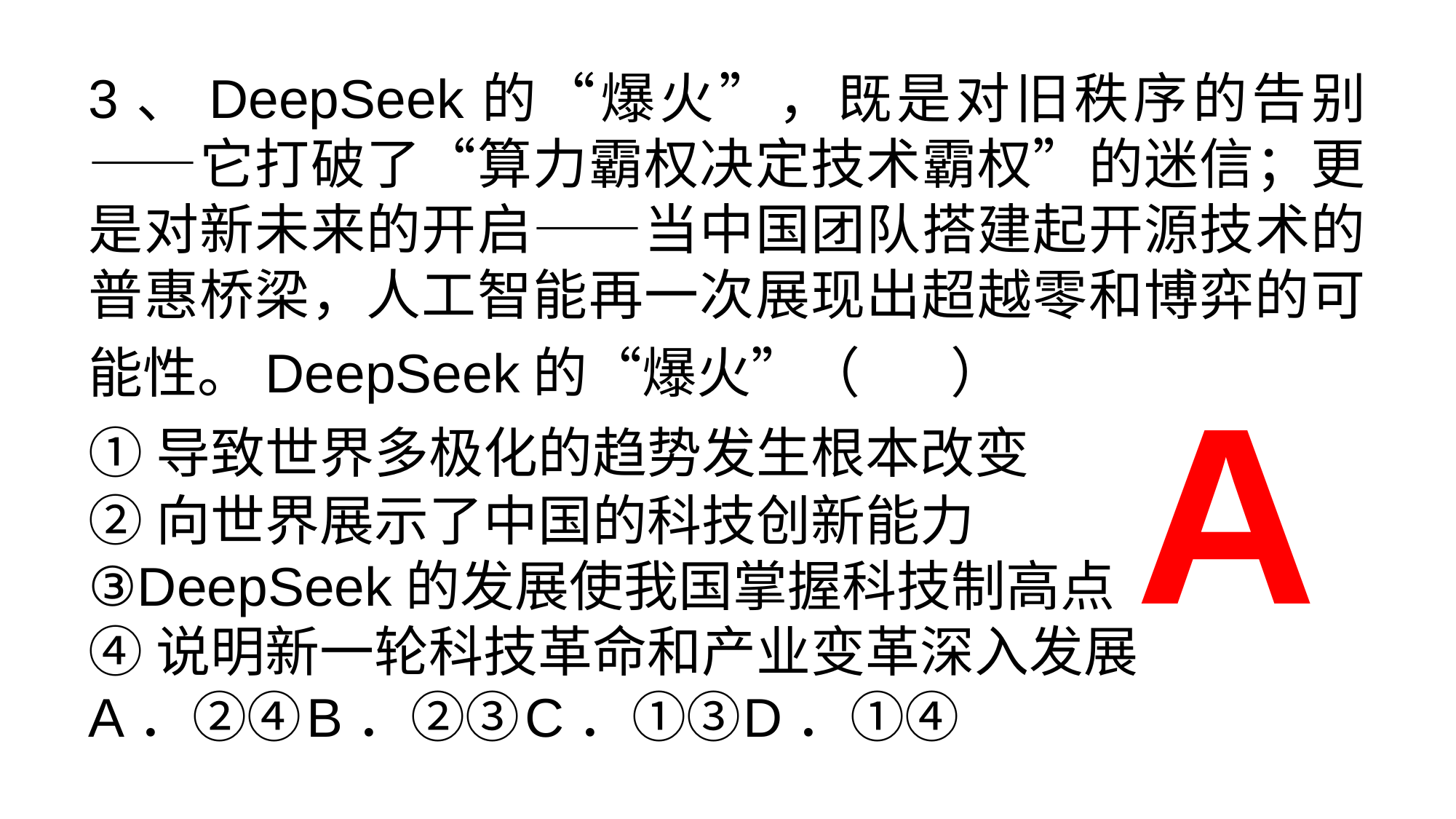

3、DeepSeek的“爆火”，既是对旧秩序的告别——它打破了“算力霸权决定技术霸权”的迷信；更是对新未来的开启——当中国团队搭建起开源技术的普惠桥梁，人工智能再一次展现出超越零和博弈的可能性。DeepSeek的“爆火”（      ）
①导致世界多极化的趋势发生根本改变
②向世界展示了中国的科技创新能力
③DeepSeek的发展使我国掌握科技制高点
④说明新一轮科技革命和产业变革深入发展
A．②④	B．②③	C．①③	D．①④
 A